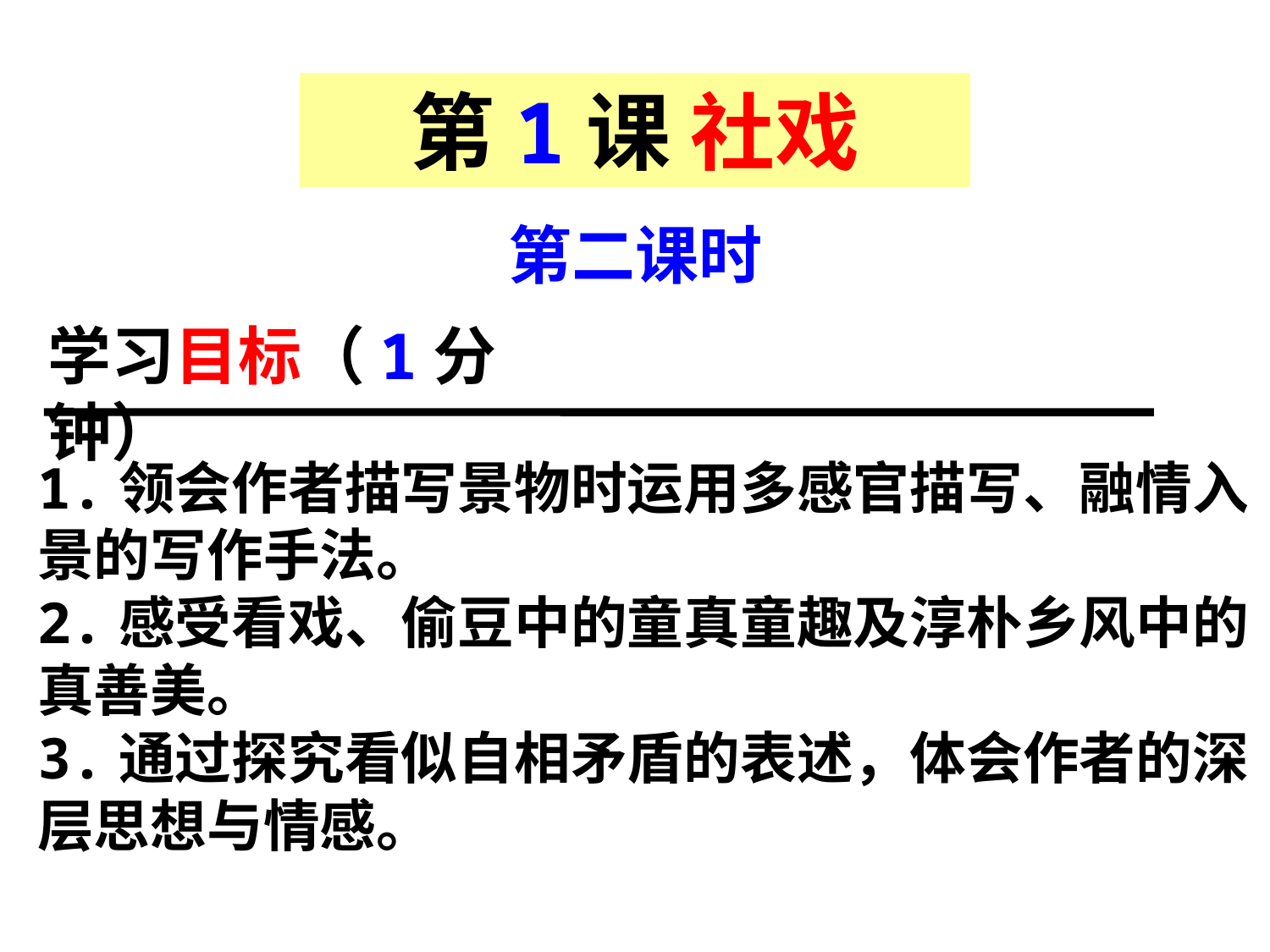

第1课 社戏
第二课时
学习目标（1分钟）

1.领会作者描写景物时运用多感官描写、融情入景的写作手法。
2.感受看戏、偷豆中的童真童趣及淳朴乡风中的真善美。
3.通过探究看似自相矛盾的表述，体会作者的深层思想与情感。